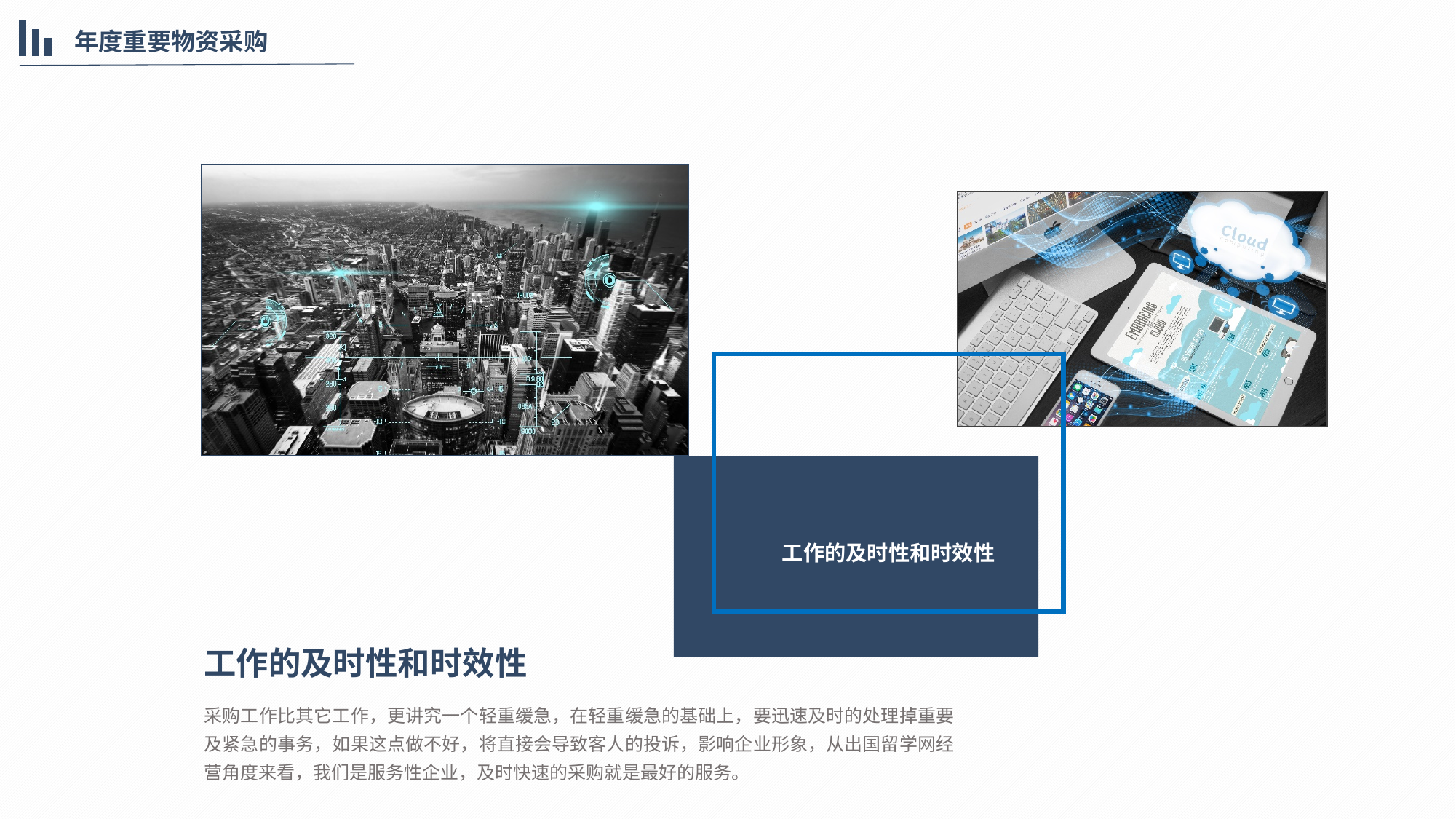

年度重要物资采购

工作的及时性和时效性
工作的及时性和时效性
采购工作比其它工作，更讲究一个轻重缓急，在轻重缓急的基础上，要迅速及时的处理掉重要及紧急的事务，如果这点做不好，将直接会导致客人的投诉，影响企业形象，从出国留学网经营角度来看，我们是服务性企业，及时快速的采购就是最好的服务。